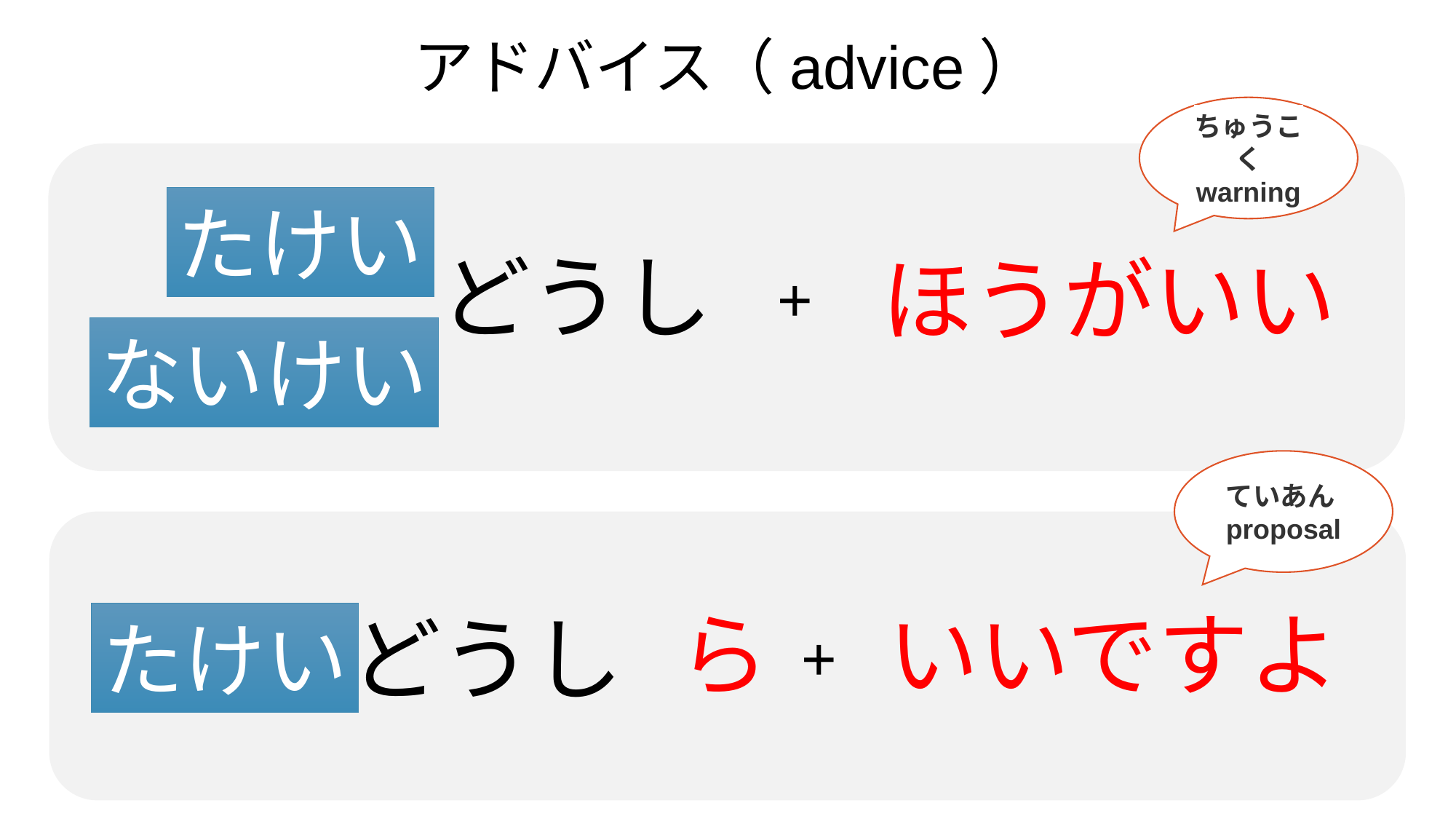

アドバイス（advice）
ちゅうこく
warning

たけい
どうし
ほうがいい
+
ないけい
ていあんproposal

ら
いいですよ
どうし
たけい
+